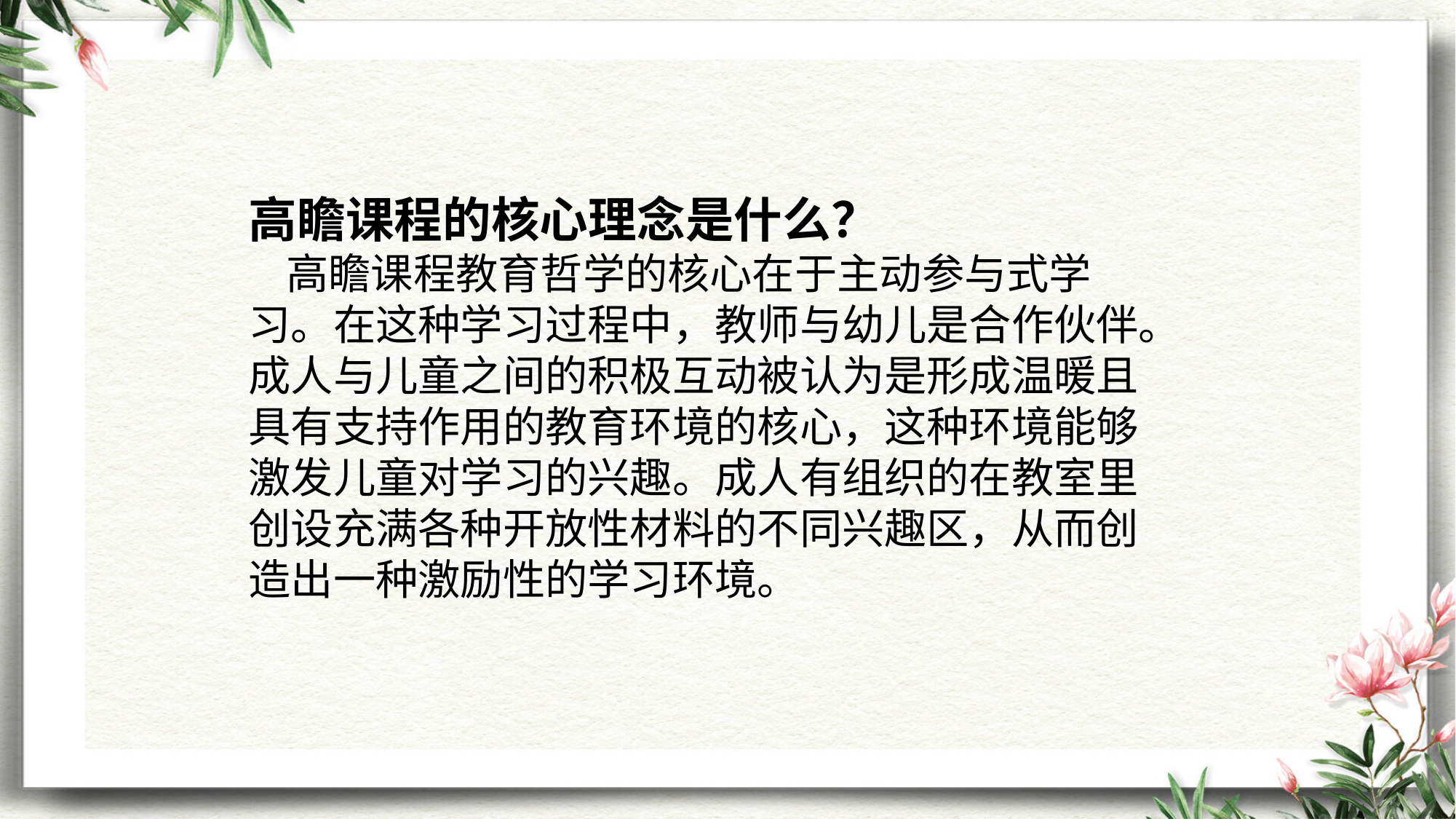

高瞻课程的核心理念是什么？
     高瞻课程教育哲学的核心在于主动参与式学      习。在这种学习过程中，教师与幼儿是合作伙伴。成人与儿童之间的积极互动被认为是形成温暖且具有支持作用的教育环境的核心，这种环境能够激发儿童对学习的兴趣。成人有组织的在教室里创设充满各种开放性材料的不同兴趣区，从而创造出一种激励性的学习环境。